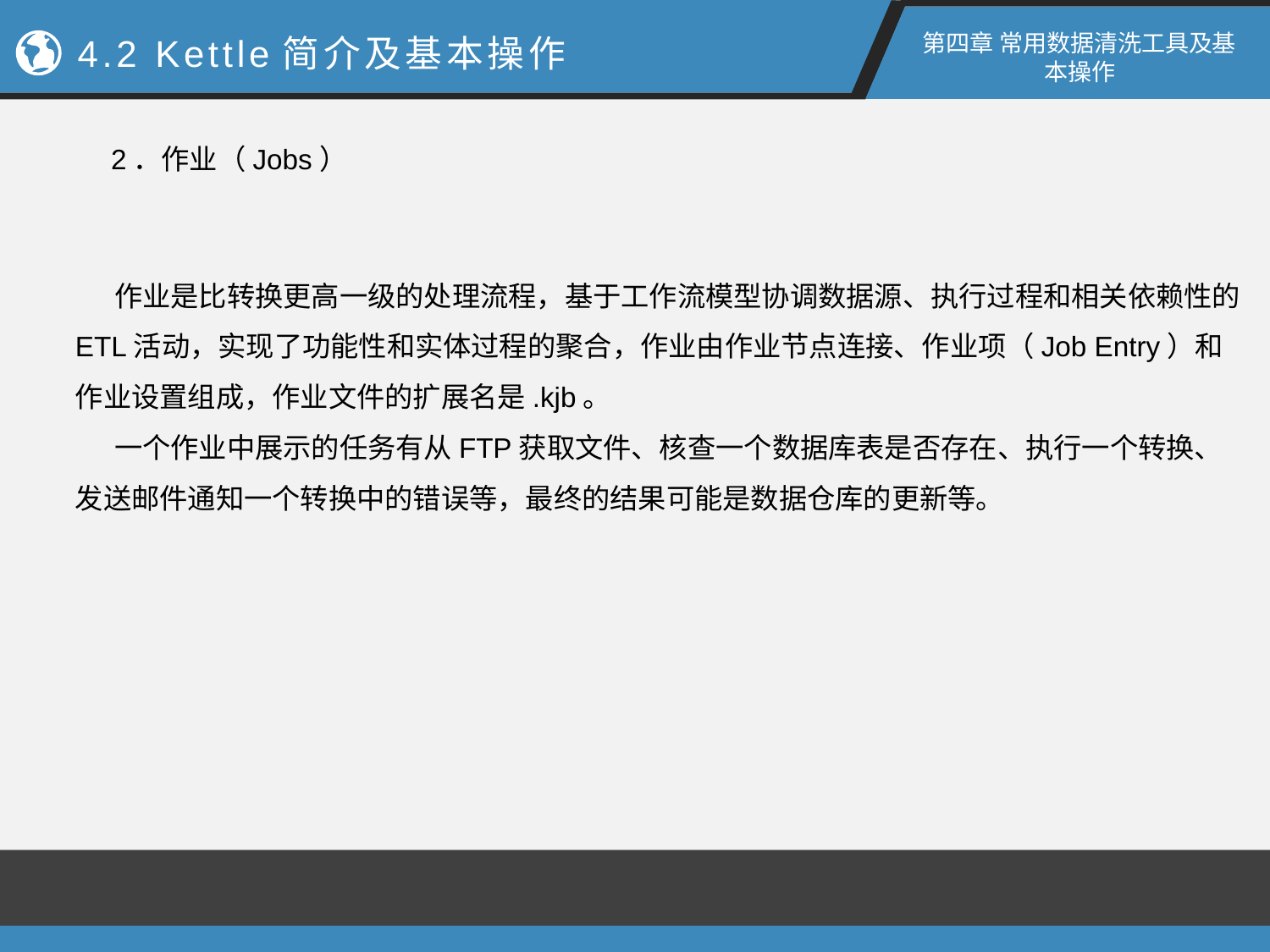

第四章 常用数据清洗工具及基本操作
4.2 Kettle简介及基本操作

2．作业（Jobs）
作业是比转换更高一级的处理流程，基于工作流模型协调数据源、执行过程和相关依赖性的ETL活动，实现了功能性和实体过程的聚合，作业由作业节点连接、作业项（Job Entry）和作业设置组成，作业文件的扩展名是.kjb。
一个作业中展示的任务有从FTP获取文件、核查一个数据库表是否存在、执行一个转换、发送邮件通知一个转换中的错误等，最终的结果可能是数据仓库的更新等。

37
37
37